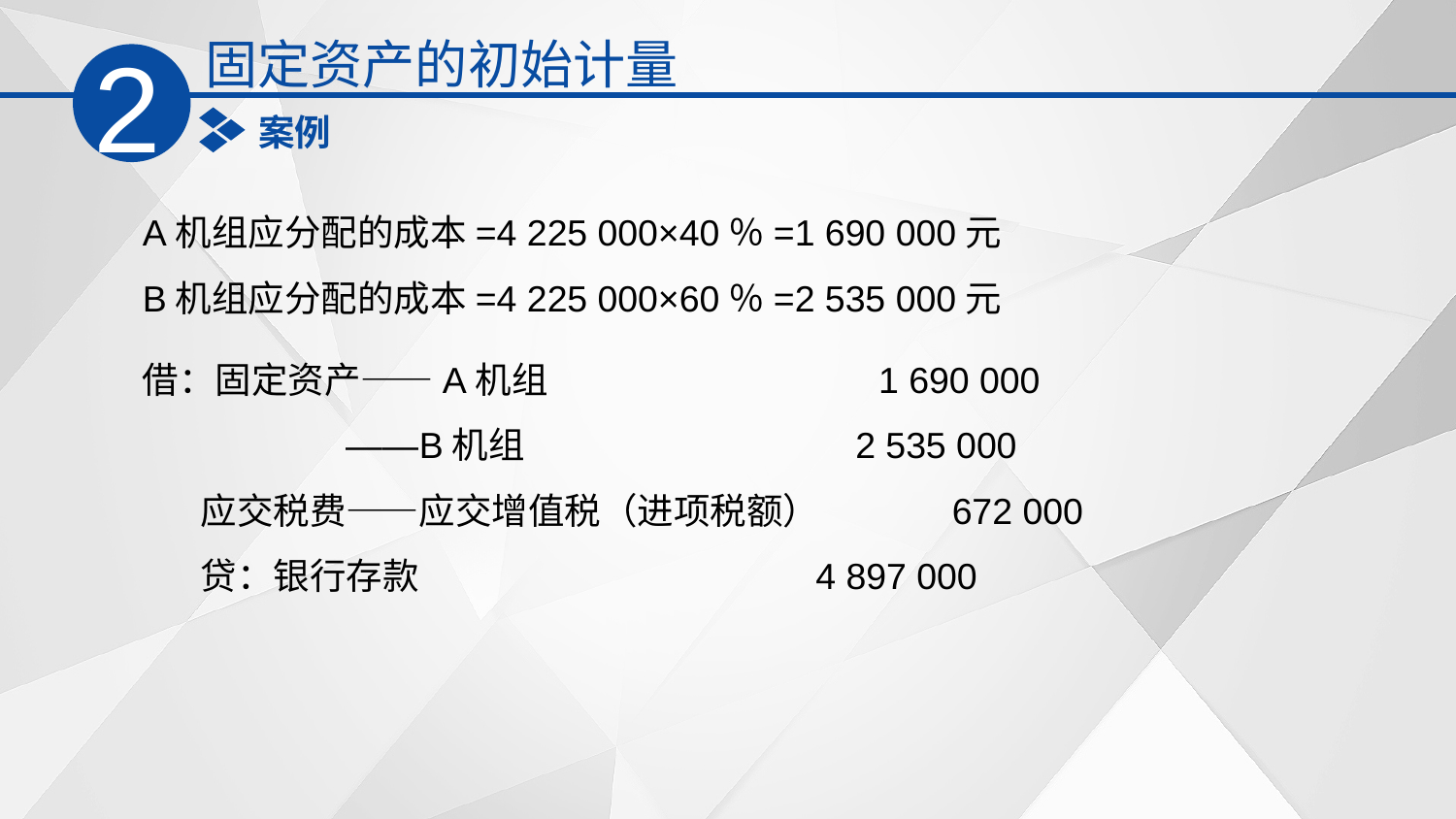

固定资产的初始计量
2

案例

A机组应分配的成本=4 225 000×40％=1 690 000元
B机组应分配的成本=4 225 000×60％=2 535 000元
借：固定资产——A机组                                       1 690 000
                    ——B机组                                       2 535 000
      应交税费——应交增值税（进项税额）               672 000
      贷：银行存款                                               4 897 000